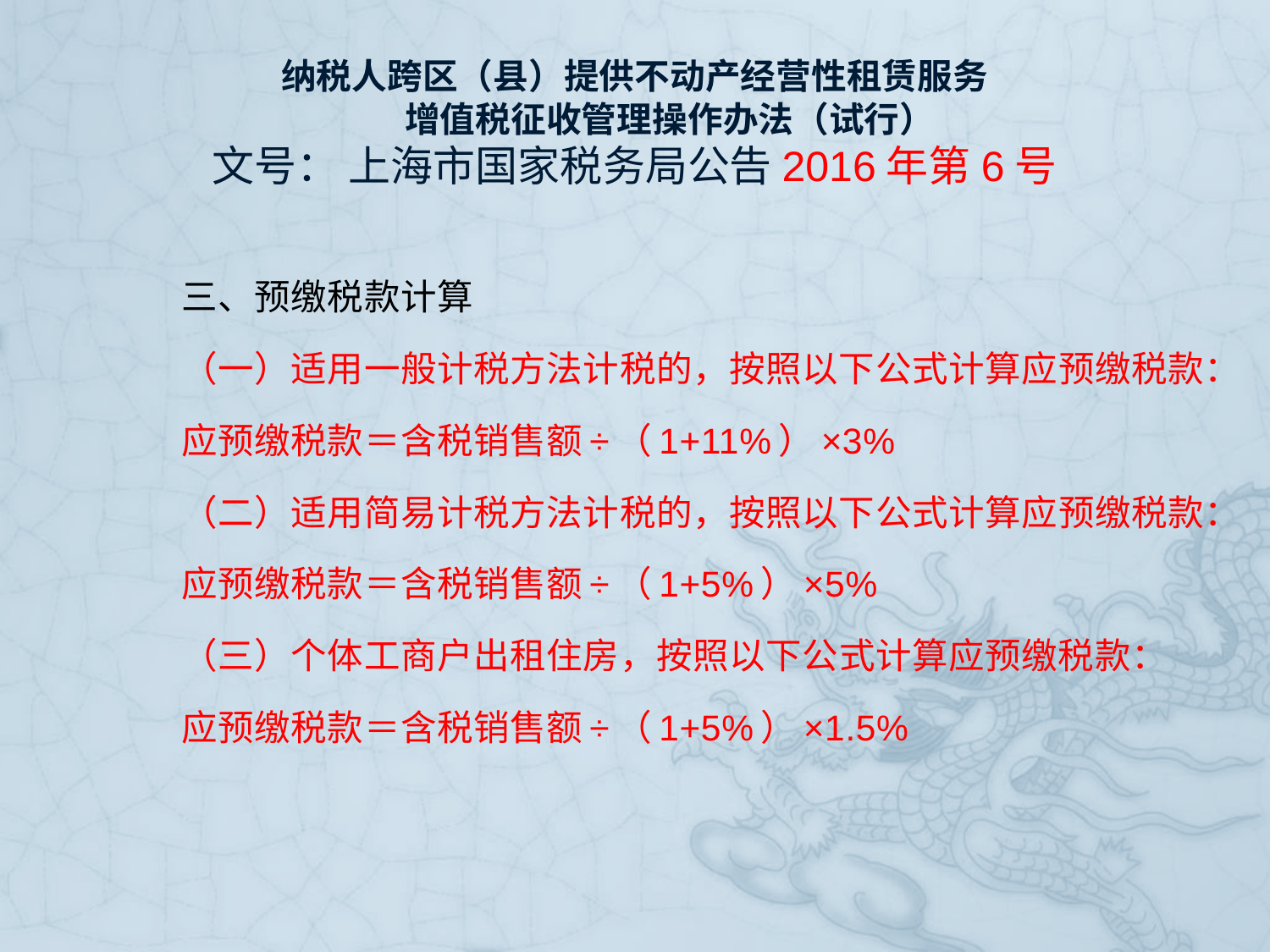

# 纳税人跨区（县）提供不动产经营性租赁服务 　　增值税征收管理操作办法（试行） 文号： 上海市国家税务局公告2016年第6号

　　三、预缴税款计算
　　（一）适用一般计税方法计税的，按照以下公式计算应预缴税款：
　　应预缴税款＝含税销售额÷（1+11%）×3%
　　（二）适用简易计税方法计税的，按照以下公式计算应预缴税款：
　　应预缴税款＝含税销售额÷（1+5%）×5%
　　（三）个体工商户出租住房，按照以下公式计算应预缴税款：
　　应预缴税款＝含税销售额÷（1+5%）×1.5%